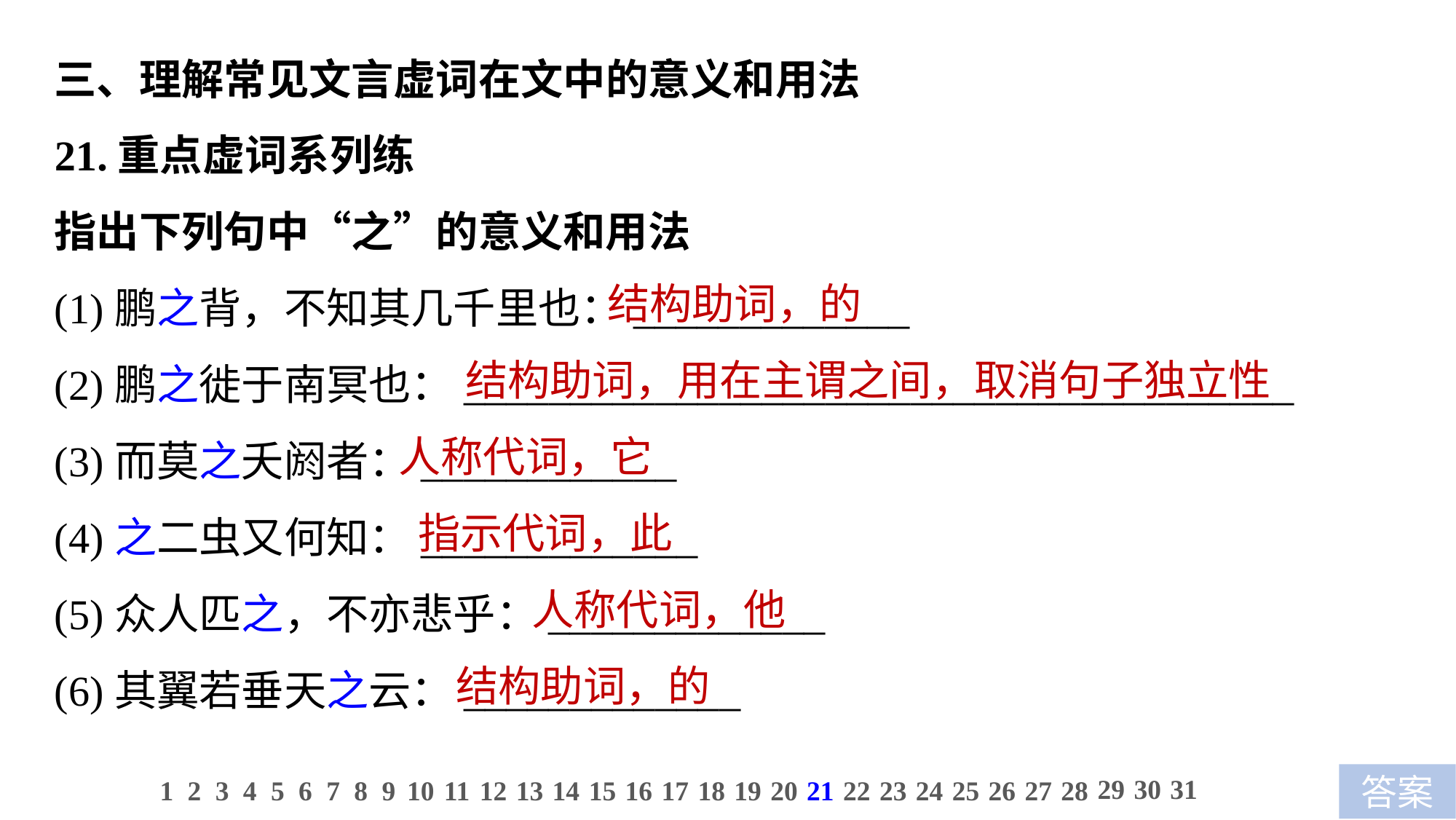

三、理解常见文言虚词在文中的意义和用法
21.重点虚词系列练
指出下列句中“之”的意义和用法
(1)鹏之背，不知其几千里也：_____________
(2)鹏之徙于南冥也：_______________________________________
(3)而莫之夭阏者：____________
(4)之二虫又何知：_____________
(5)众人匹之，不亦悲乎：_____________
(6)其翼若垂天之云：_____________
                     结构助词，的
      结构助词，用在主谓之间，取消句子独立性
人称代词，它
 指示代词，此
             人称代词，他
     结构助词，的
29
30
31
1
2
3
4
5
6
7
8
9
10
11
12
13
14
15
16
17
18
19
20
21
22
23
24
25
26
27
28
答案